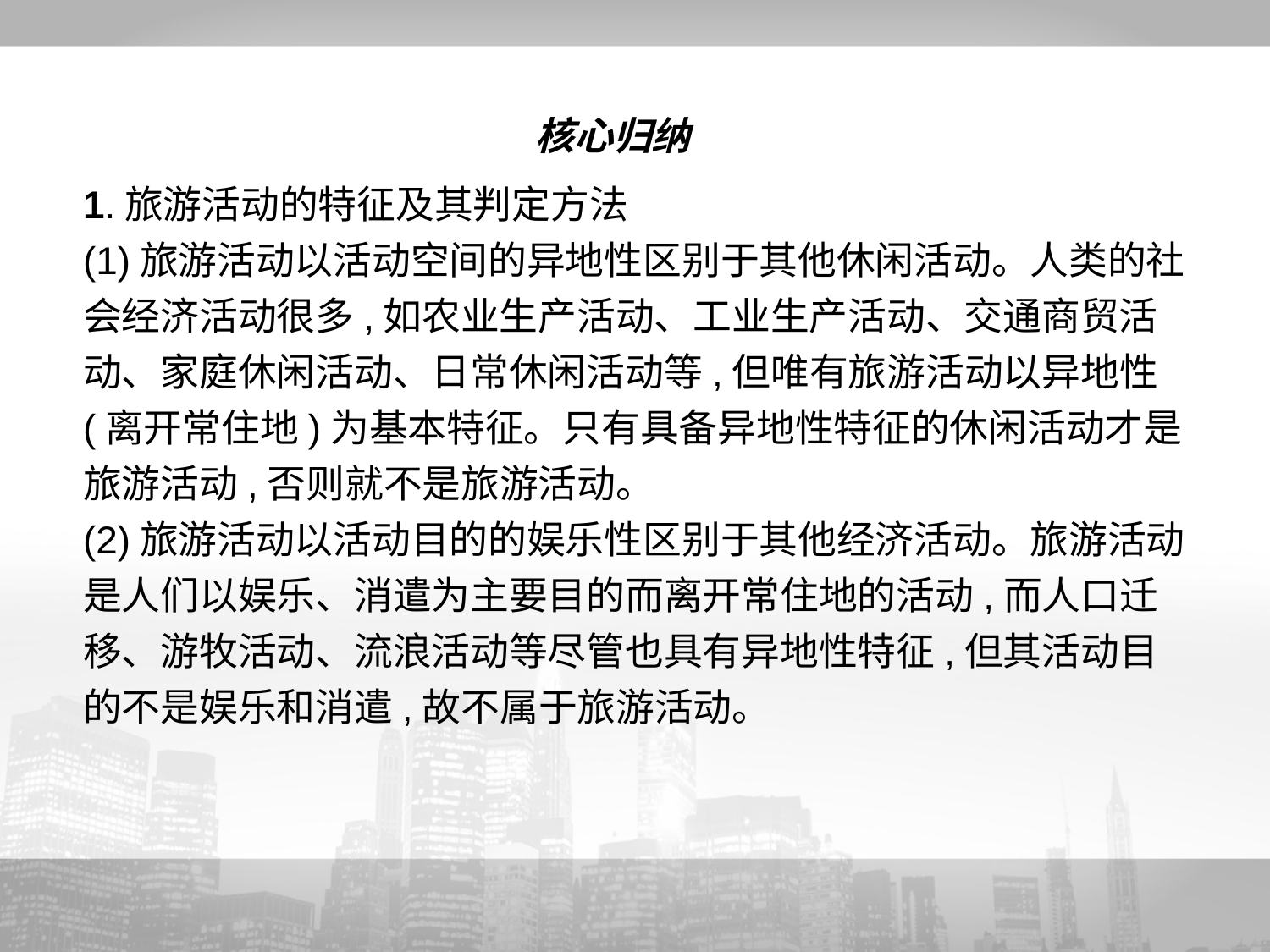

核心归纳
1.旅游活动的特征及其判定方法
(1)旅游活动以活动空间的异地性区别于其他休闲活动。人类的社会经济活动很多,如农业生产活动、工业生产活动、交通商贸活动、家庭休闲活动、日常休闲活动等,但唯有旅游活动以异地性(离开常住地)为基本特征。只有具备异地性特征的休闲活动才是旅游活动,否则就不是旅游活动。
(2)旅游活动以活动目的的娱乐性区别于其他经济活动。旅游活动是人们以娱乐、消遣为主要目的而离开常住地的活动,而人口迁移、游牧活动、流浪活动等尽管也具有异地性特征,但其活动目的不是娱乐和消遣,故不属于旅游活动。